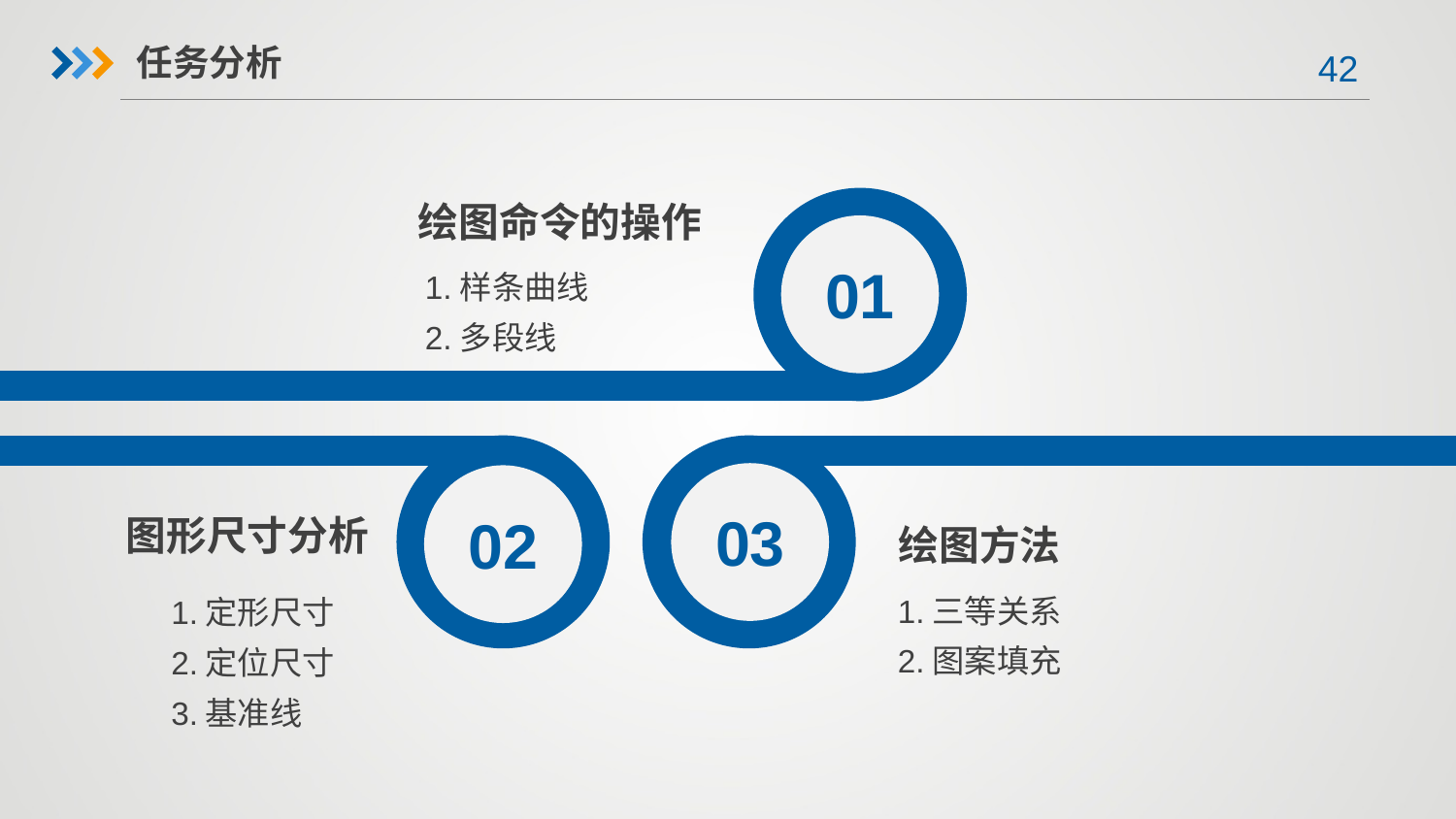

任务分析

01
绘图命令的操作
1.样条曲线
2.多段线

02

03
图形尺寸分析
绘图方法
1.三等关系
2.图案填充
1.定形尺寸
2.定位尺寸
3.基准线